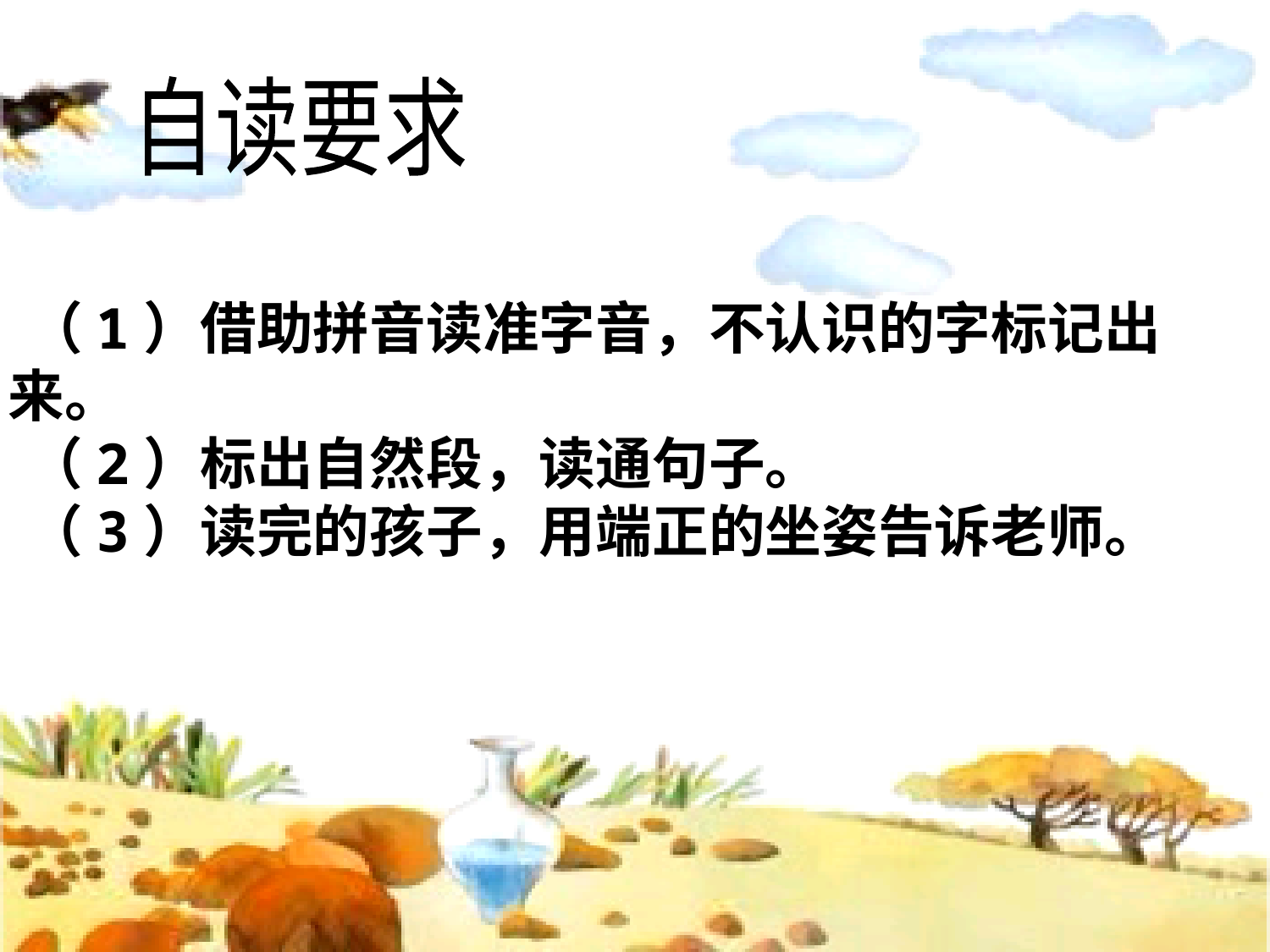

自读要求
（1）借助拼音读准字音，不认识的字标记出来。
（2）标出自然段，读通句子。
（3）读完的孩子，用端正的坐姿告诉老师。